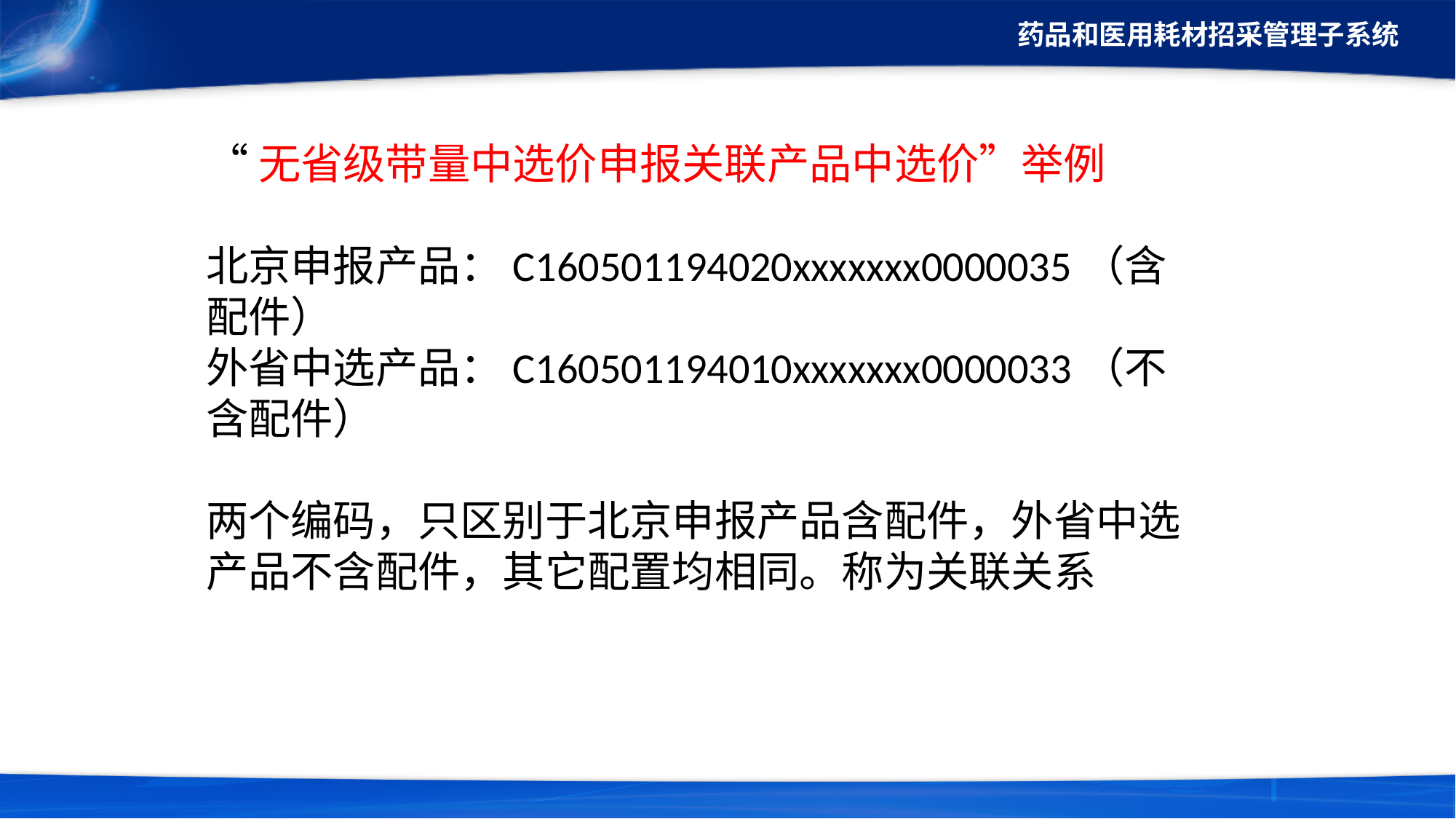

“无省级带量中选价申报关联产品中选价”举例
北京申报产品：C160501194020xxxxxxx0000035（含配件）
外省中选产品：C160501194010xxxxxxx0000033（不含配件）
两个编码，只区别于北京申报产品含配件，外省中选产品不含配件，其它配置均相同。称为关联关系